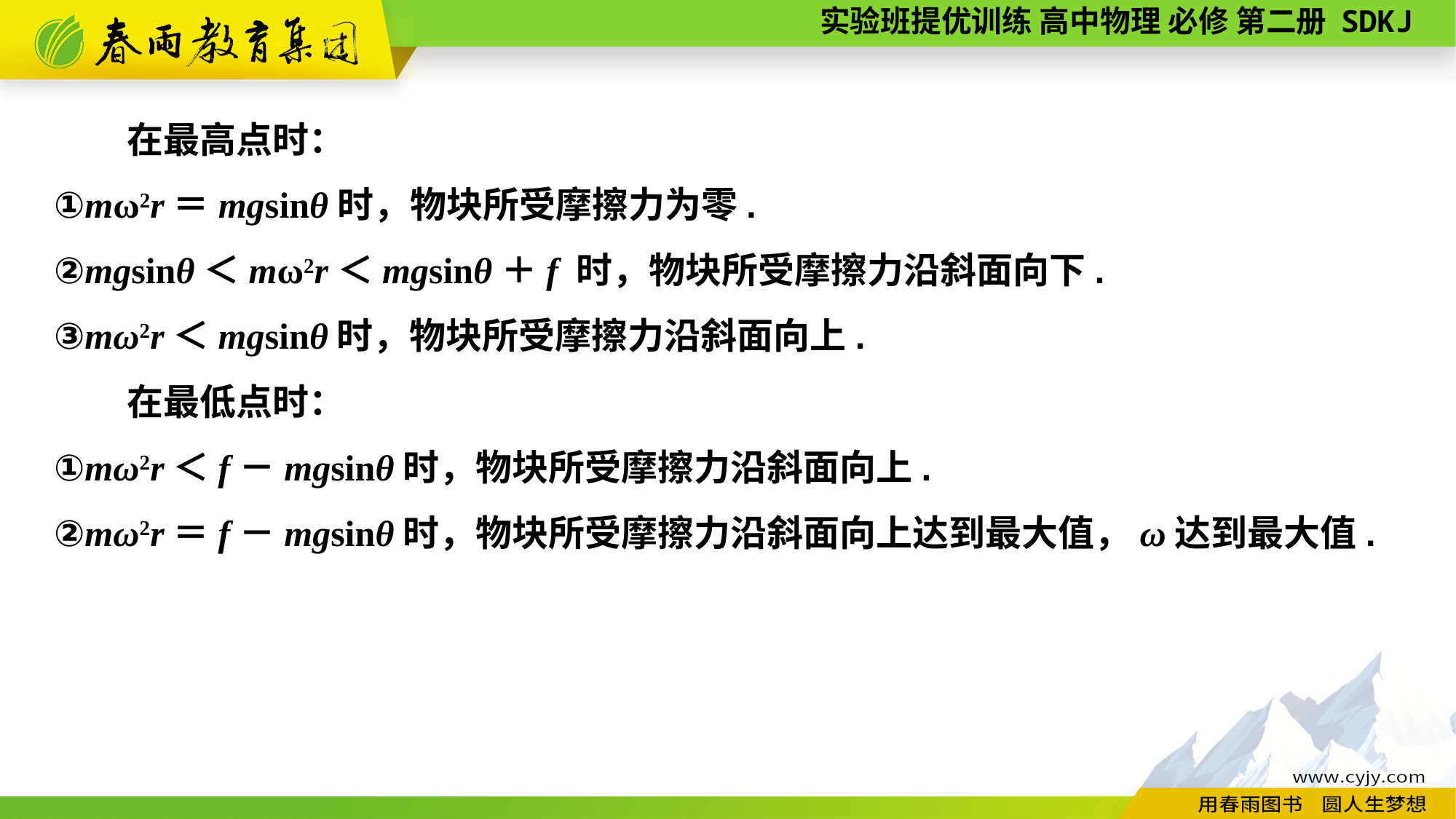

在最高点时：
①mω2r＝mgsinθ时，物块所受摩擦力为零.
②mgsinθ＜mω2r＜mgsinθ＋f 时，物块所受摩擦力沿斜面向下.
③mω2r＜mgsinθ时，物块所受摩擦力沿斜面向上.
在最低点时：
①mω2r＜f－mgsinθ时，物块所受摩擦力沿斜面向上.
②mω2r＝f－mgsinθ时，物块所受摩擦力沿斜面向上达到最大值，ω达到最大值.